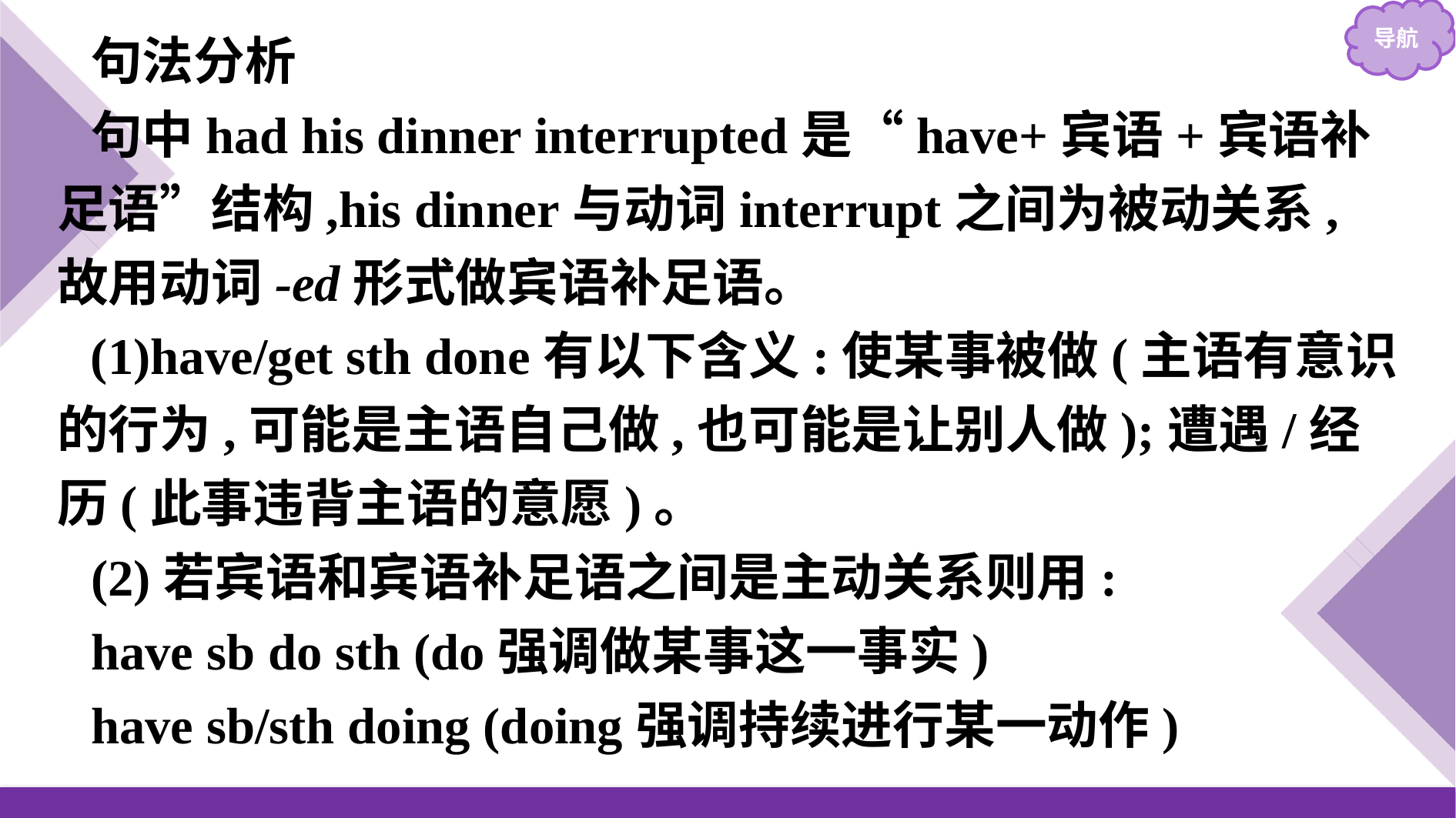

句法分析
句中had his dinner interrupted是“have+宾语+宾语补足语”结构,his dinner与动词interrupt之间为被动关系,故用动词-ed形式做宾语补足语。
(1)have/get sth done有以下含义:使某事被做(主语有意识的行为,可能是主语自己做,也可能是让别人做);遭遇/经历(此事违背主语的意愿)。
(2)若宾语和宾语补足语之间是主动关系则用:
have sb do sth (do强调做某事这一事实)
have sb/sth doing (doing强调持续进行某一动作)